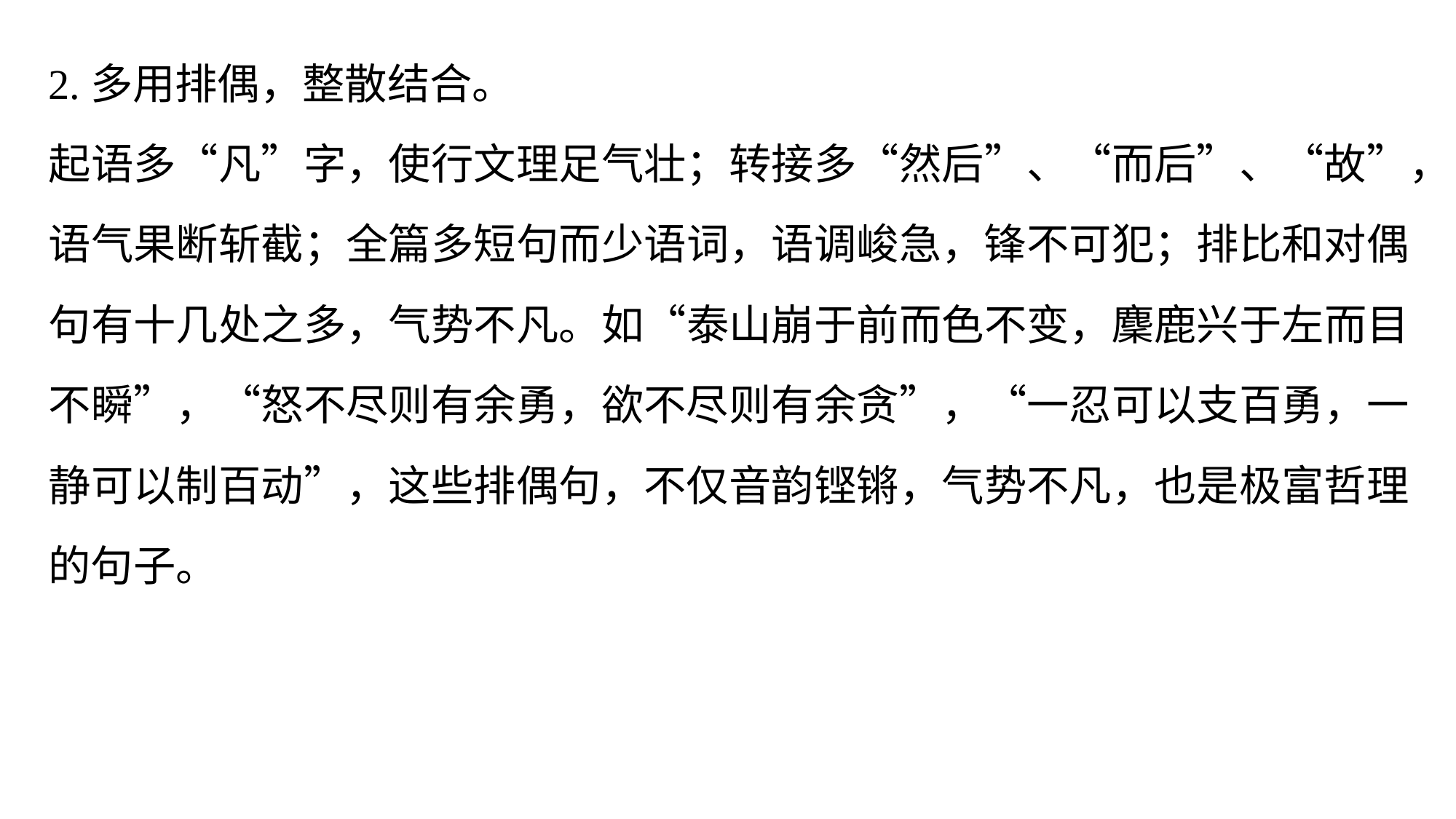

2.多用排偶，整散结合。
起语多“凡”字，使行文理足气壮；转接多“然后”、“而后”、“故”，语气果断斩截；全篇多短句而少语词，语调峻急，锋不可犯；排比和对偶句有十几处之多，气势不凡。如“泰山崩于前而色不变，麇鹿兴于左而目不瞬”，“怒不尽则有余勇，欲不尽则有余贪”，“一忍可以支百勇，一静可以制百动”，这些排偶句，不仅音韵铿锵，气势不凡，也是极富哲理的句子。